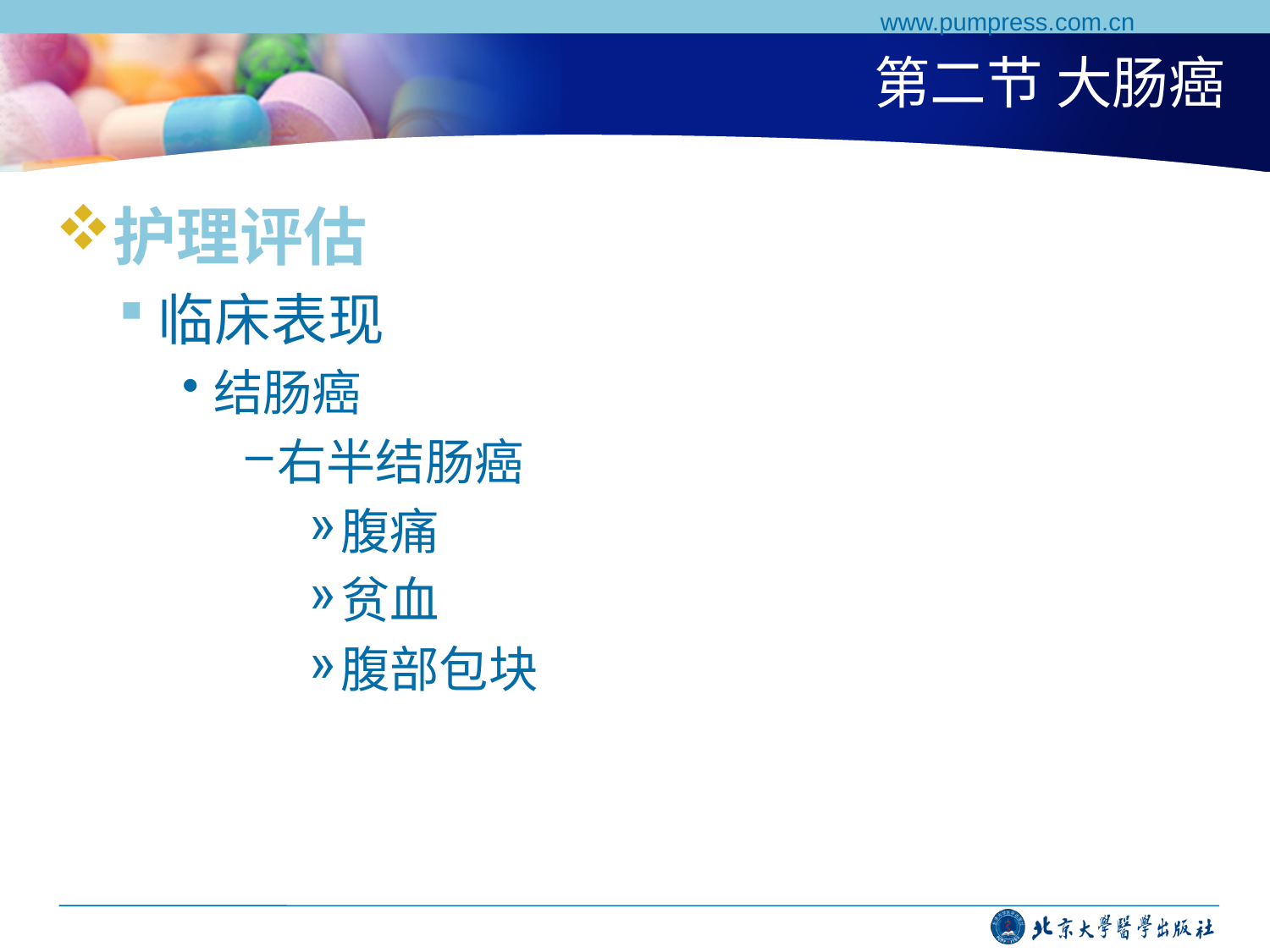

www.pumpress.com.cn
# 第二节 大肠癌
护理评估
临床表现
结肠癌
右半结肠癌
腹痛
贫血
腹部包块